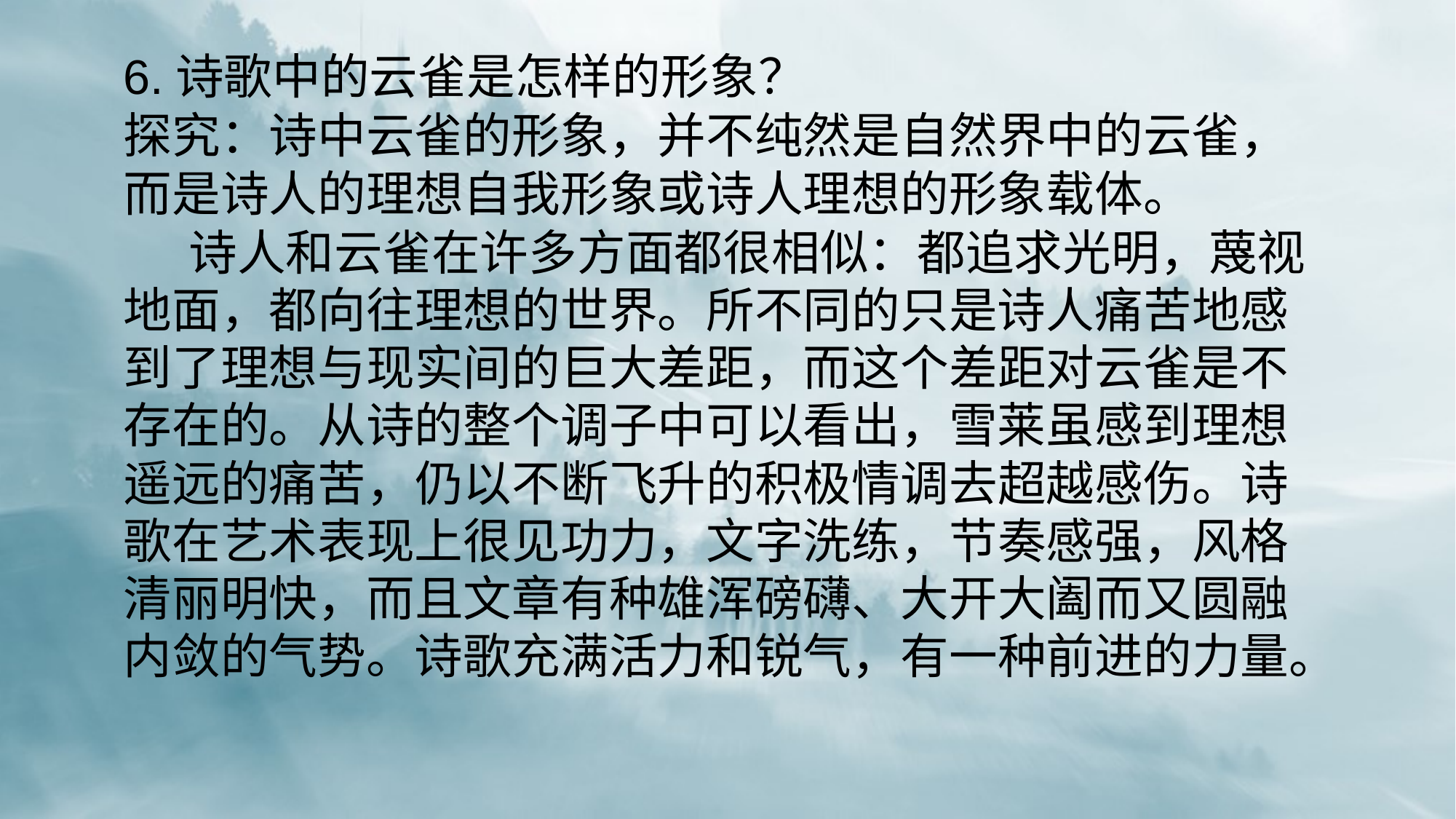

6.诗歌中的云雀是怎样的形象？
探究：诗中云雀的形象，并不纯然是自然界中的云雀，而是诗人的理想自我形象或诗人理想的形象载体。
    诗人和云雀在许多方面都很相似：都追求光明，蔑视地面，都向往理想的世界。所不同的只是诗人痛苦地感到了理想与现实间的巨大差距，而这个差距对云雀是不存在的。从诗的整个调子中可以看出，雪莱虽感到理想遥远的痛苦，仍以不断飞升的积极情调去超越感伤。诗歌在艺术表现上很见功力，文字洗练，节奏感强，风格清丽明快，而且文章有种雄浑磅礴、大开大阖而又圆融内敛的气势。诗歌充满活力和锐气，有一种前进的力量。